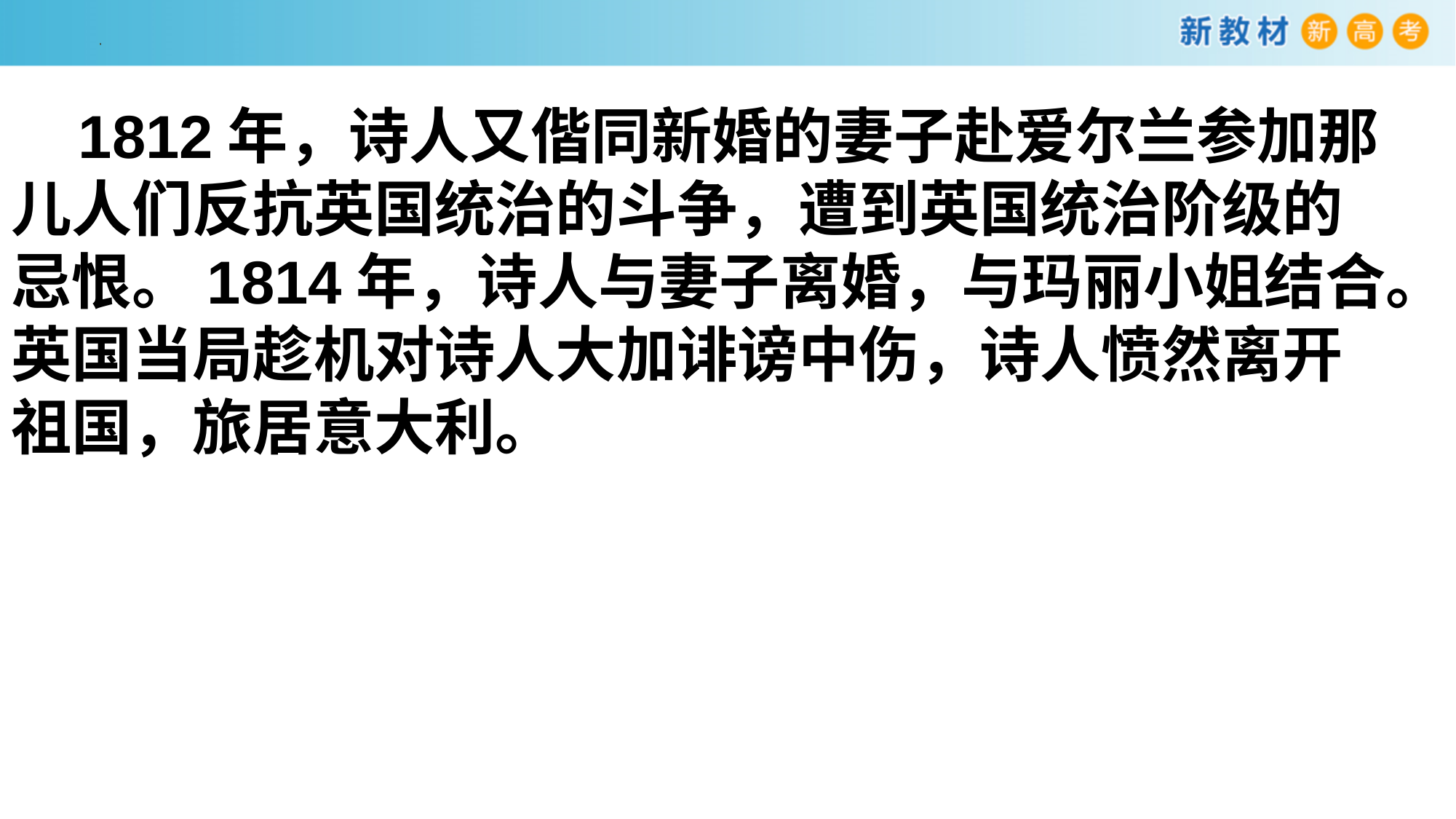

1812年，诗人又偕同新婚的妻子赴爱尔兰参加那儿人们反抗英国统治的斗争，遭到英国统治阶级的忌恨。1814年，诗人与妻子离婚，与玛丽小姐结合。英国当局趁机对诗人大加诽谤中伤，诗人愤然离开祖国，旅居意大利。